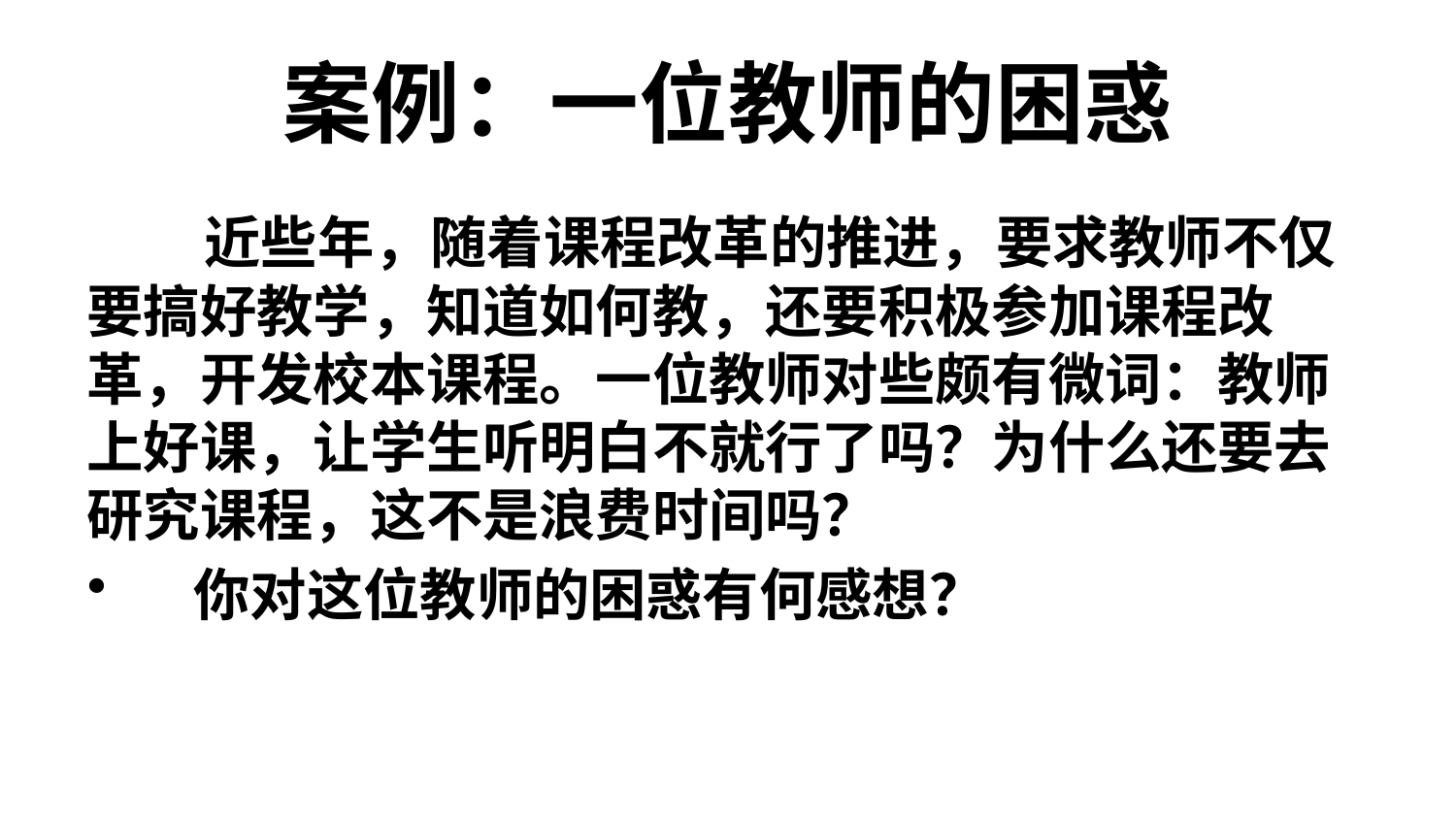

# 案例：一位教师的困惑
       近些年，随着课程改革的推进，要求教师不仅要搞好教学，知道如何教，还要积极参加课程改革，开发校本课程。一位教师对些颇有微词：教师上好课，让学生听明白不就行了吗？为什么还要去研究课程，这不是浪费时间吗？
   你对这位教师的困惑有何感想？